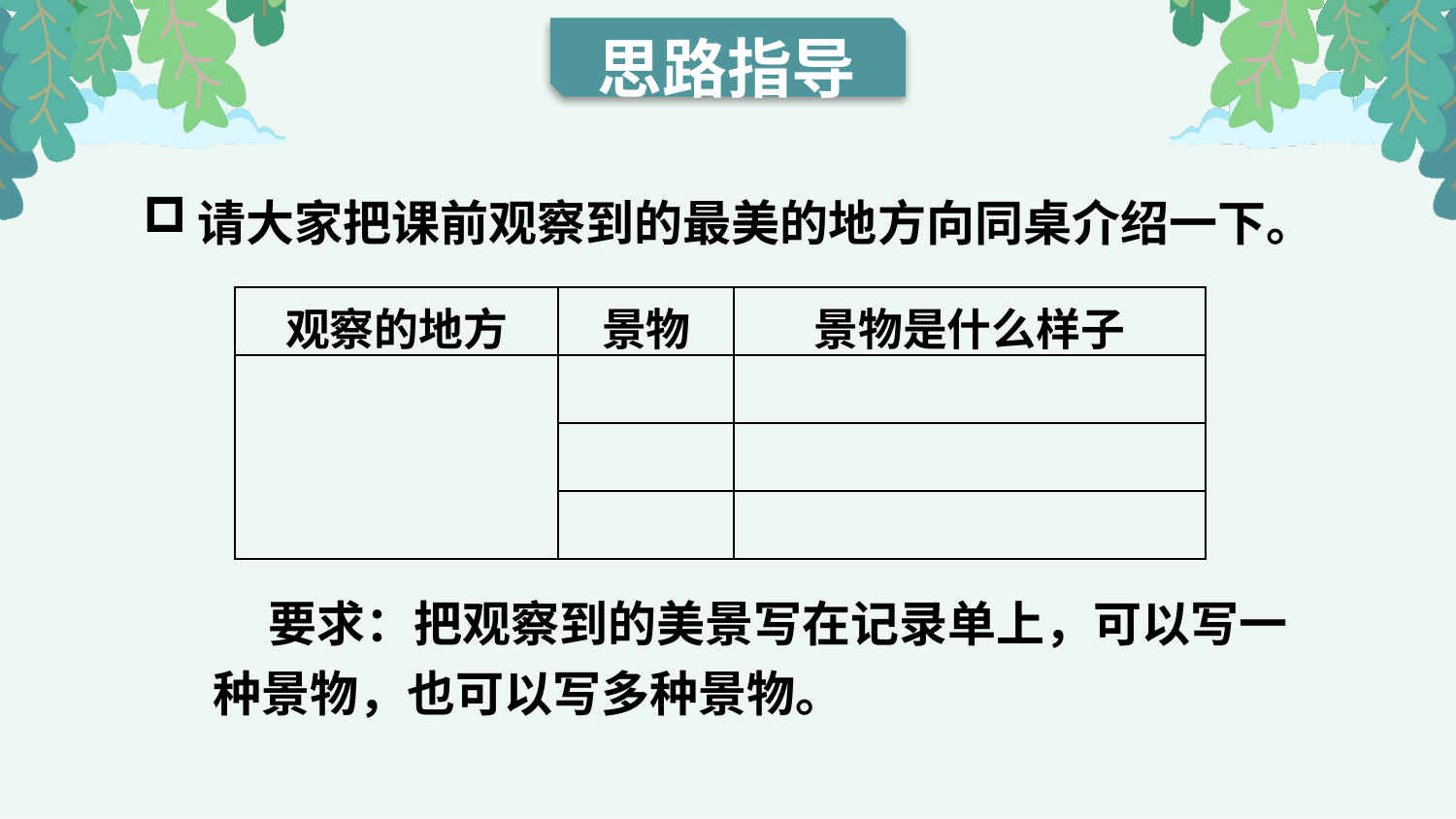

思路指导
请大家把课前观察到的最美的地方向同桌介绍一下。
| 观察的地方 | 景物 | 景物是什么样子 |
| --- | --- | --- |
|  |  |  |
|  |  |  |
|  |  |  |
    要求：把观察到的美景写在记录单上，可以写一种景物，也可以写多种景物。